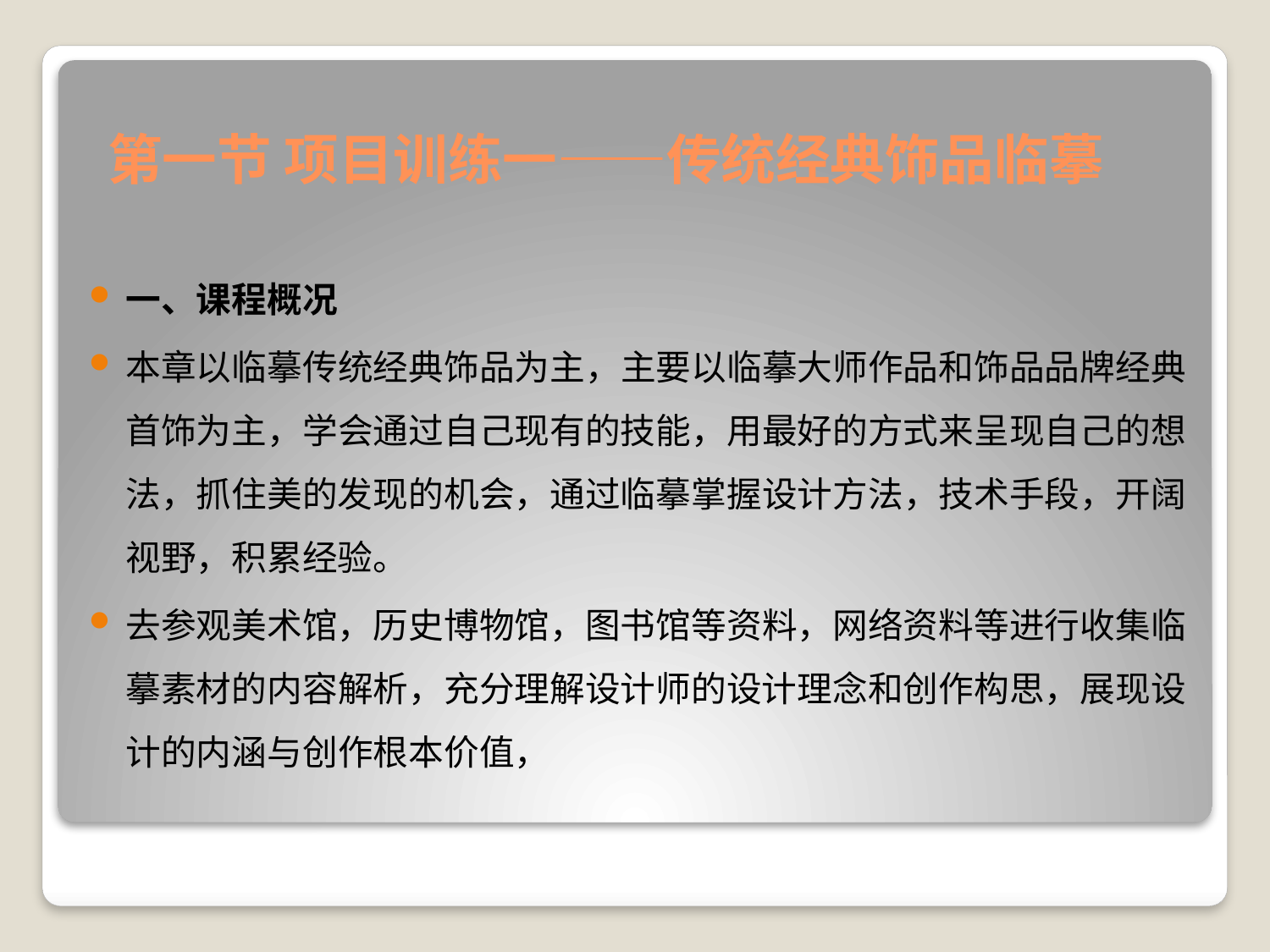

# 第一节 项目训练一——传统经典饰品临摹
一、课程概况
本章以临摹传统经典饰品为主，主要以临摹大师作品和饰品品牌经典首饰为主，学会通过自己现有的技能，用最好的方式来呈现自己的想法，抓住美的发现的机会，通过临摹掌握设计方法，技术手段，开阔视野，积累经验。
去参观美术馆，历史博物馆，图书馆等资料，网络资料等进行收集临摹素材的内容解析，充分理解设计师的设计理念和创作构思，展现设计的内涵与创作根本价值，